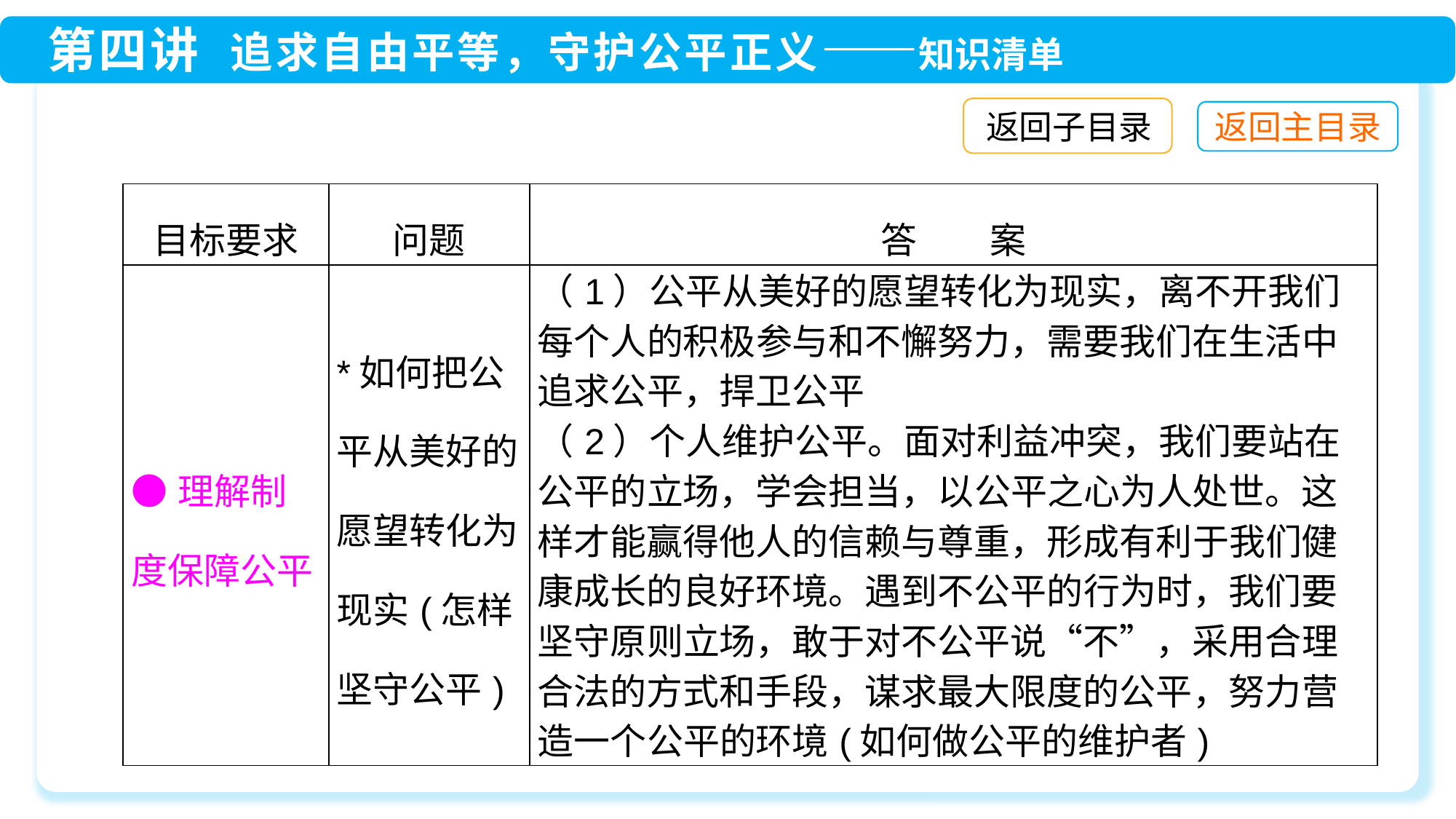

返回子目录
| 目标要求 | 问题 | 答　　案 |
| --- | --- | --- |
| ●理解制度保障公平 | \*如何把公平从美好的愿望转化为现实(怎样坚守公平) | （1）公平从美好的愿望转化为现实，离不开我们每个人的积极参与和不懈努力，需要我们在生活中追求公平，捍卫公平 （2）个人维护公平。面对利益冲突，我们要站在公平的立场，学会担当，以公平之心为人处世。这样才能赢得他人的信赖与尊重，形成有利于我们健康成长的良好环境。遇到不公平的行为时，我们要坚守原则立场，敢于对不公平说“不”，采用合理合法的方式和手段，谋求最大限度的公平，努力营造一个公平的环境(如何做公平的维护者) |